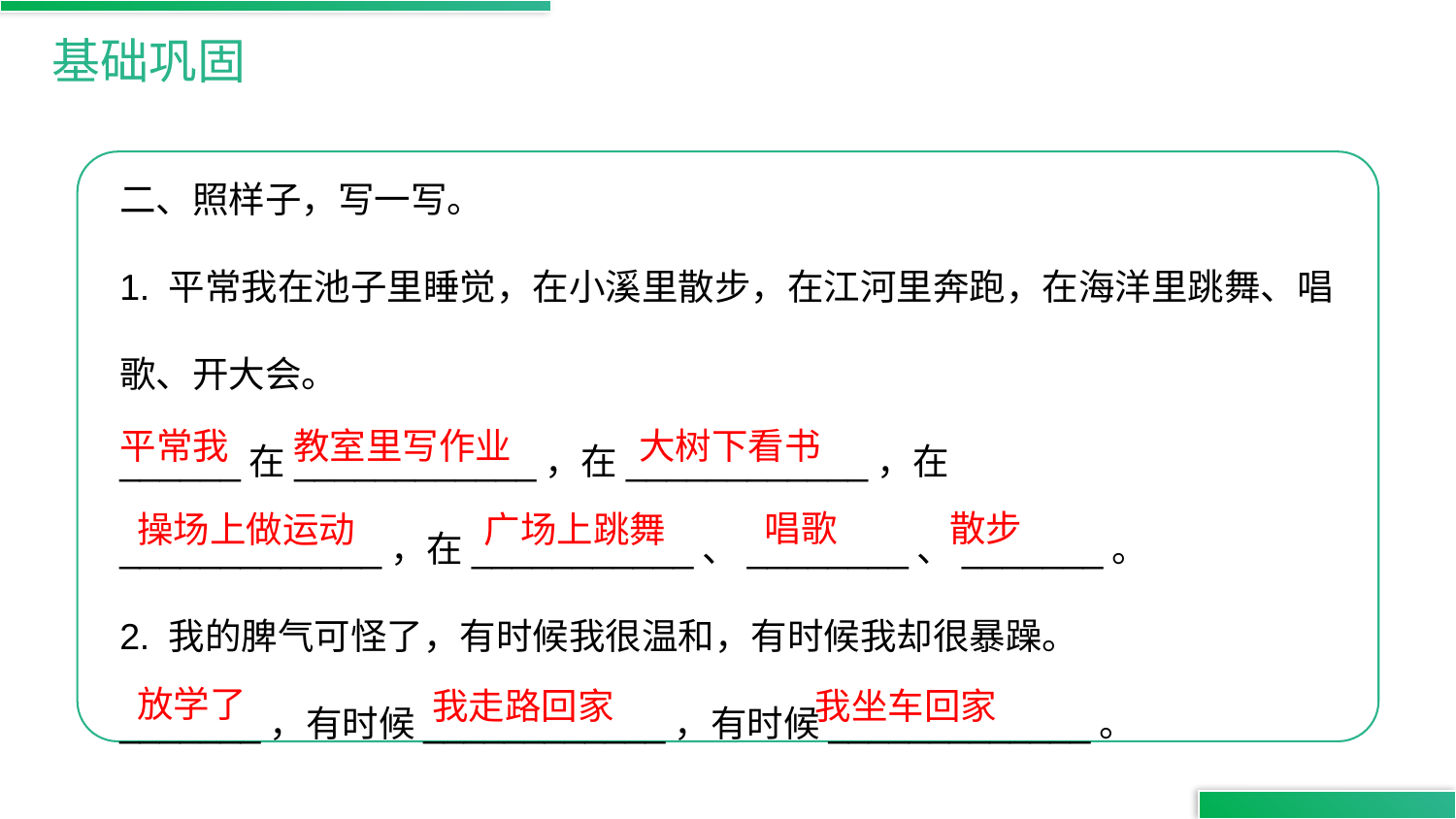

基础巩固
二、照样子，写一写。
1. 平常我在池子里睡觉，在小溪里散步，在江河里奔跑，在海洋里跳舞、唱歌、开大会。
______在____________，在____________，在
_____________，在___________、________、_______。
2. 我的脾气可怪了，有时候我很温和，有时候我却很暴躁。
_______，有时候____________，有时候_____________。
大树下看书
平常我
教室里写作业
散步
唱歌
广场上跳舞
操场上做运动
放学了
我走路回家
我坐车回家